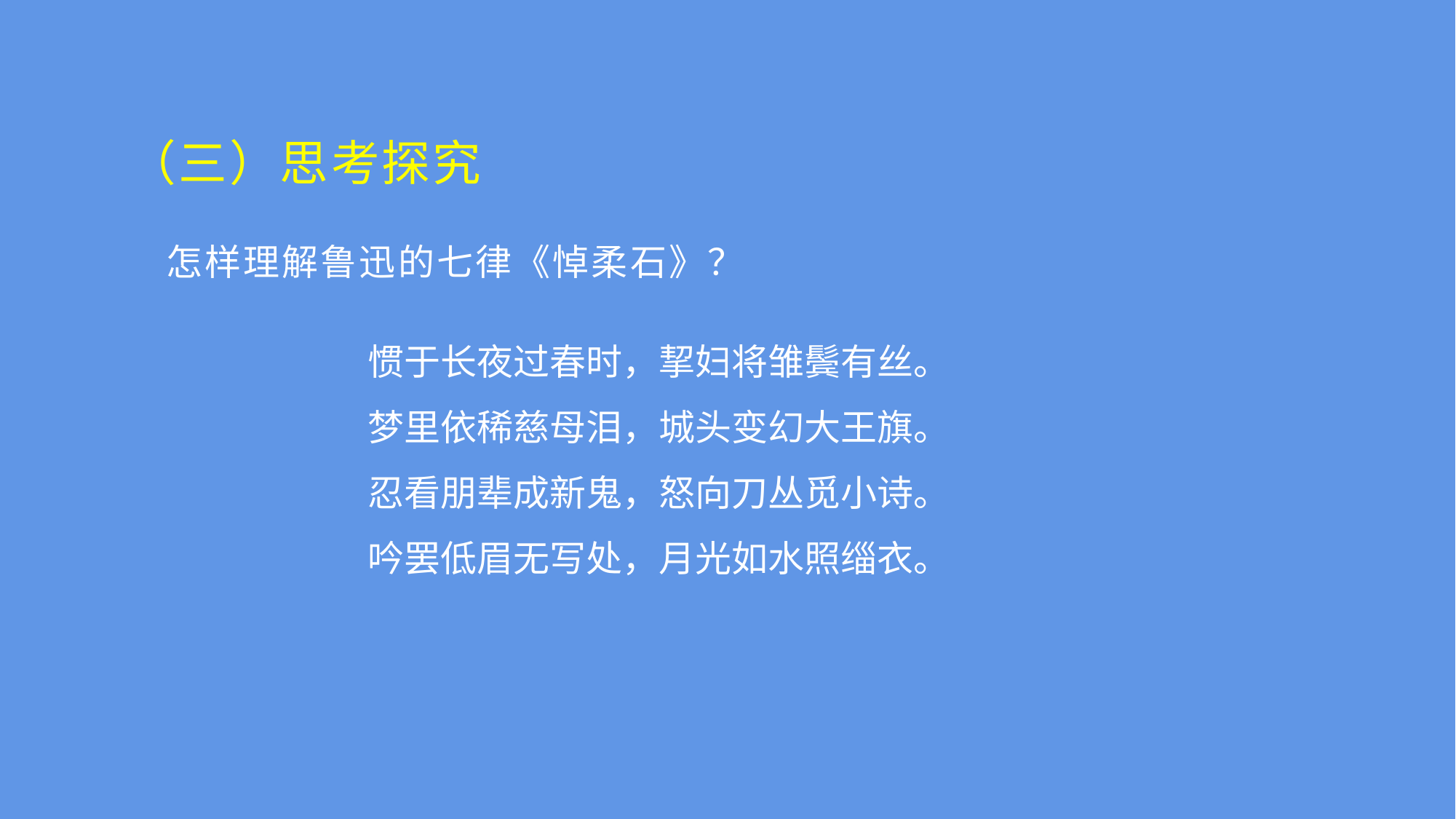

（三）思考探究
怎样理解鲁迅的七律《悼柔石》？
惯于长夜过春时，挈妇将雏鬓有丝。
梦里依稀慈母泪，城头变幻大王旗。
忍看朋辈成新鬼，怒向刀丛觅小诗。
吟罢低眉无写处，月光如水照缁衣。